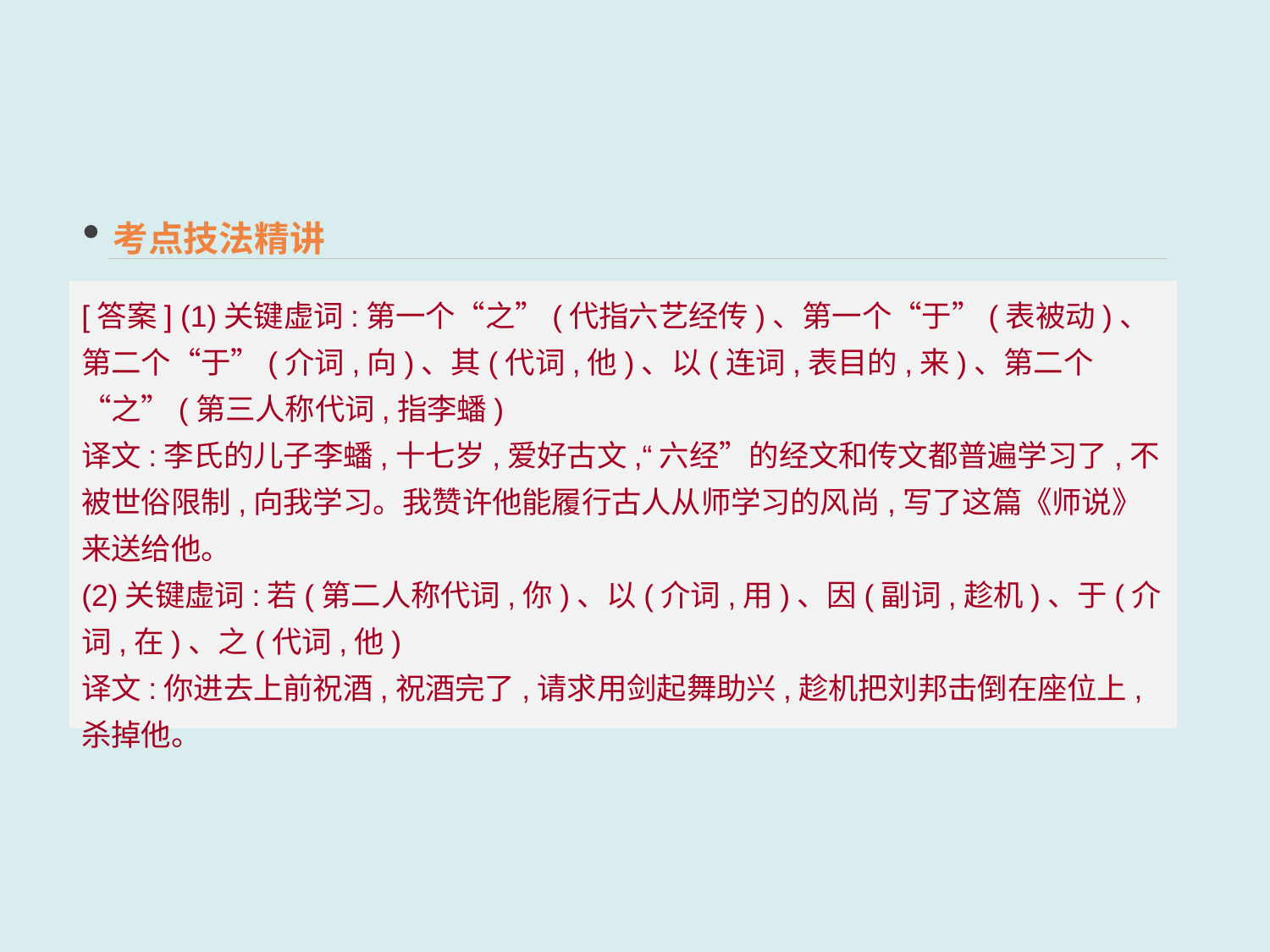

考点技法精讲

[答案] (1)关键虚词:第一个“之”(代指六艺经传)、第一个“于”(表被动)、第二个“于”(介词,向)、其(代词,他)、以(连词,表目的,来)、第二个“之”(第三人称代词,指李蟠)
译文:李氏的儿子李蟠,十七岁,爱好古文,“六经”的经文和传文都普遍学习了,不被世俗限制,向我学习。我赞许他能履行古人从师学习的风尚,写了这篇《师说》来送给他。
(2)关键虚词:若(第二人称代词,你)、以(介词,用)、因(副词,趁机)、于(介词,在)、之(代词,他)
译文:你进去上前祝酒,祝酒完了,请求用剑起舞助兴,趁机把刘邦击倒在座位上,杀掉他。